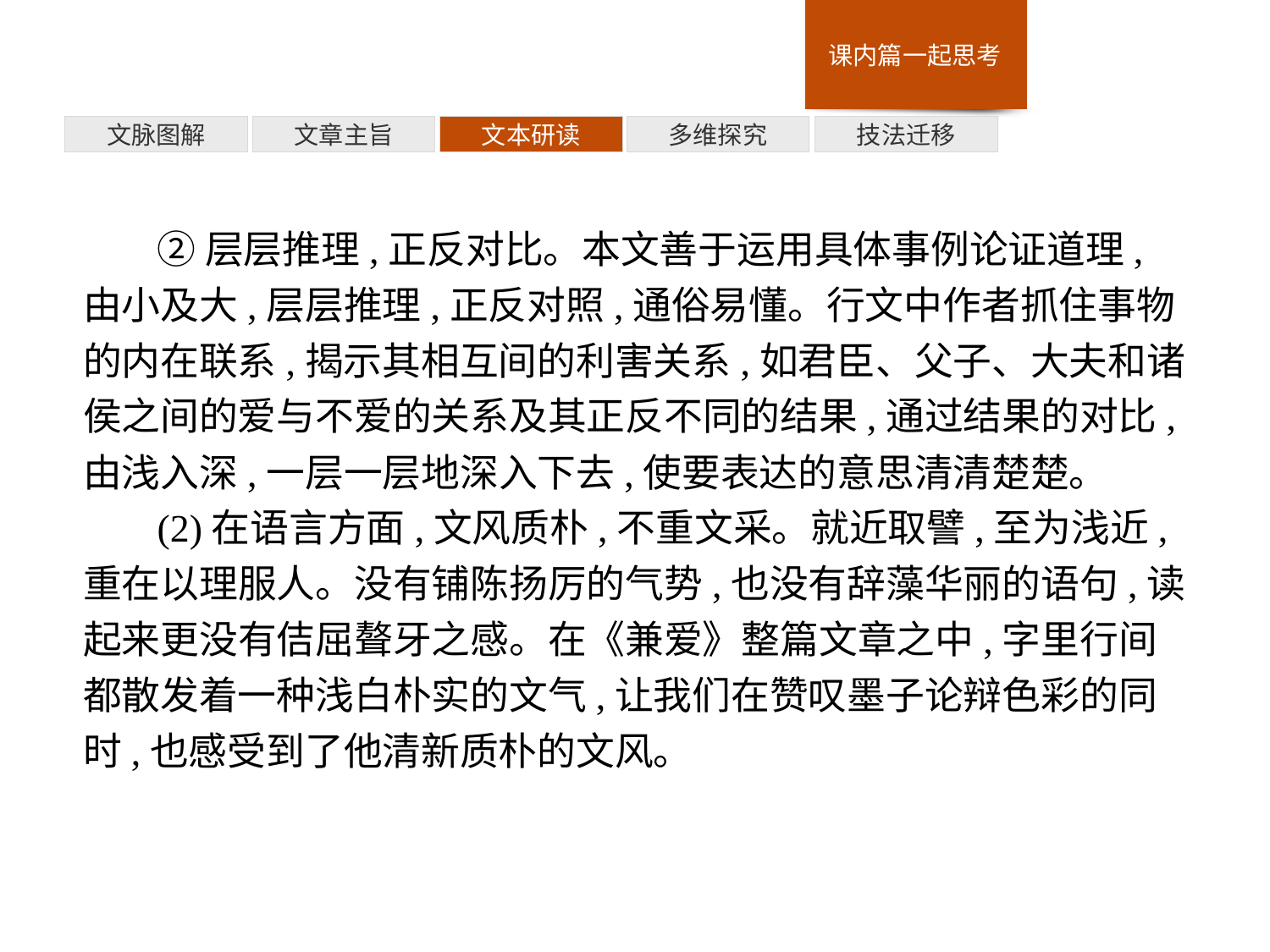

技法迁移
多维探究
文本研读
文章主旨
文脉图解
②层层推理,正反对比。本文善于运用具体事例论证道理,由小及大,层层推理,正反对照,通俗易懂。行文中作者抓住事物的内在联系,揭示其相互间的利害关系,如君臣、父子、大夫和诸侯之间的爱与不爱的关系及其正反不同的结果,通过结果的对比,由浅入深,一层一层地深入下去,使要表达的意思清清楚楚。
(2)在语言方面,文风质朴,不重文采。就近取譬,至为浅近,重在以理服人。没有铺陈扬厉的气势,也没有辞藻华丽的语句,读起来更没有佶屈聱牙之感。在《兼爱》整篇文章之中,字里行间都散发着一种浅白朴实的文气,让我们在赞叹墨子论辩色彩的同时,也感受到了他清新质朴的文风。